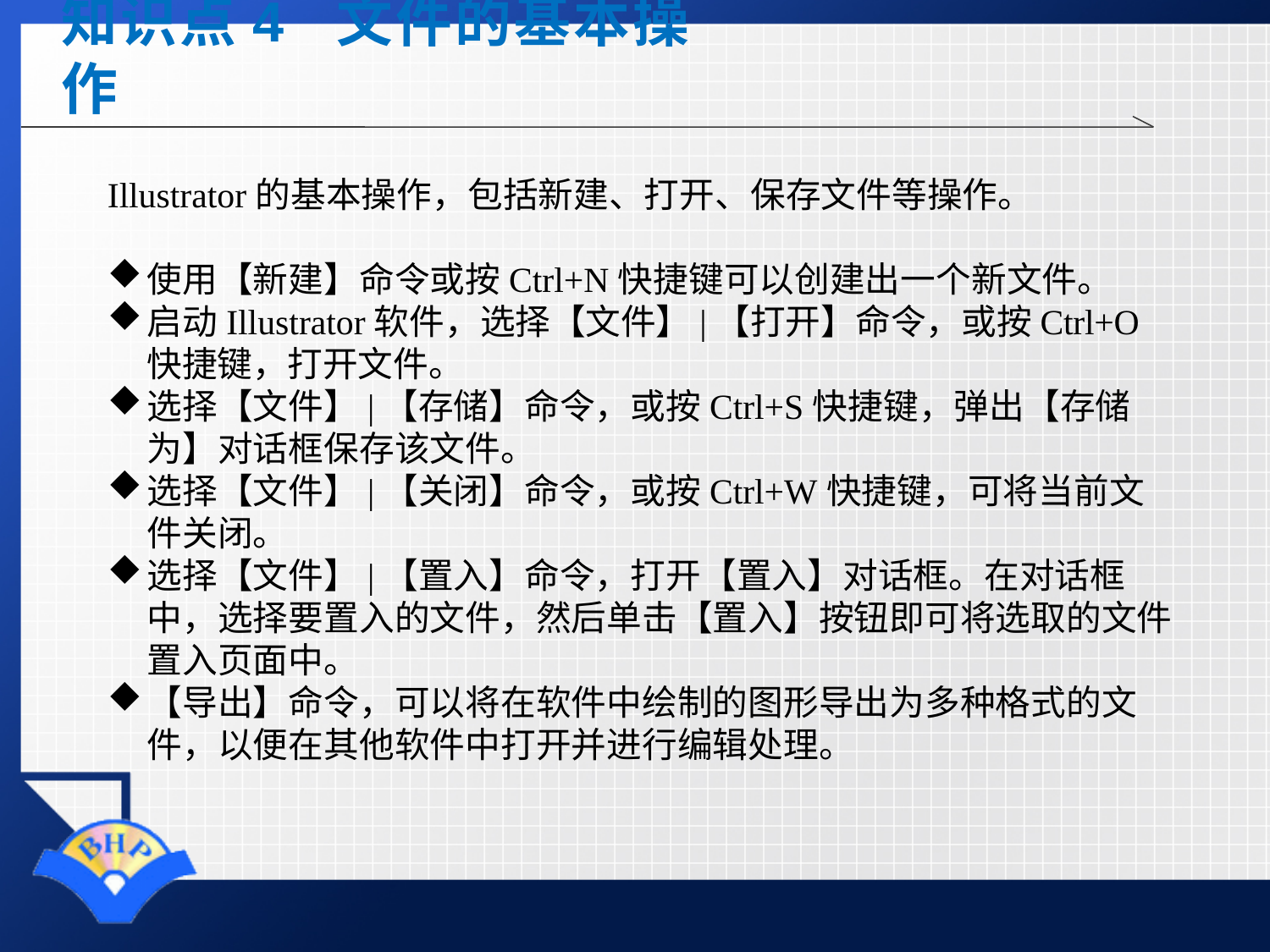

知识点4  文件的基本操作
Illustrator的基本操作，包括新建、打开、保存文件等操作。

使用【新建】命令或按Ctrl+N快捷键可以创建出一个新文件。
启动Illustrator软件，选择【文件】|【打开】命令，或按Ctrl+O快捷键，打开文件。
选择【文件】|【存储】命令，或按Ctrl+S快捷键，弹出【存储为】对话框保存该文件。
选择【文件】|【关闭】命令，或按Ctrl+W快捷键，可将当前文件关闭。
选择【文件】|【置入】命令，打开【置入】对话框。在对话框中，选择要置入的文件，然后单击【置入】按钮即可将选取的文件置入页面中。
【导出】命令，可以将在软件中绘制的图形导出为多种格式的文件，以便在其他软件中打开并进行编辑处理。